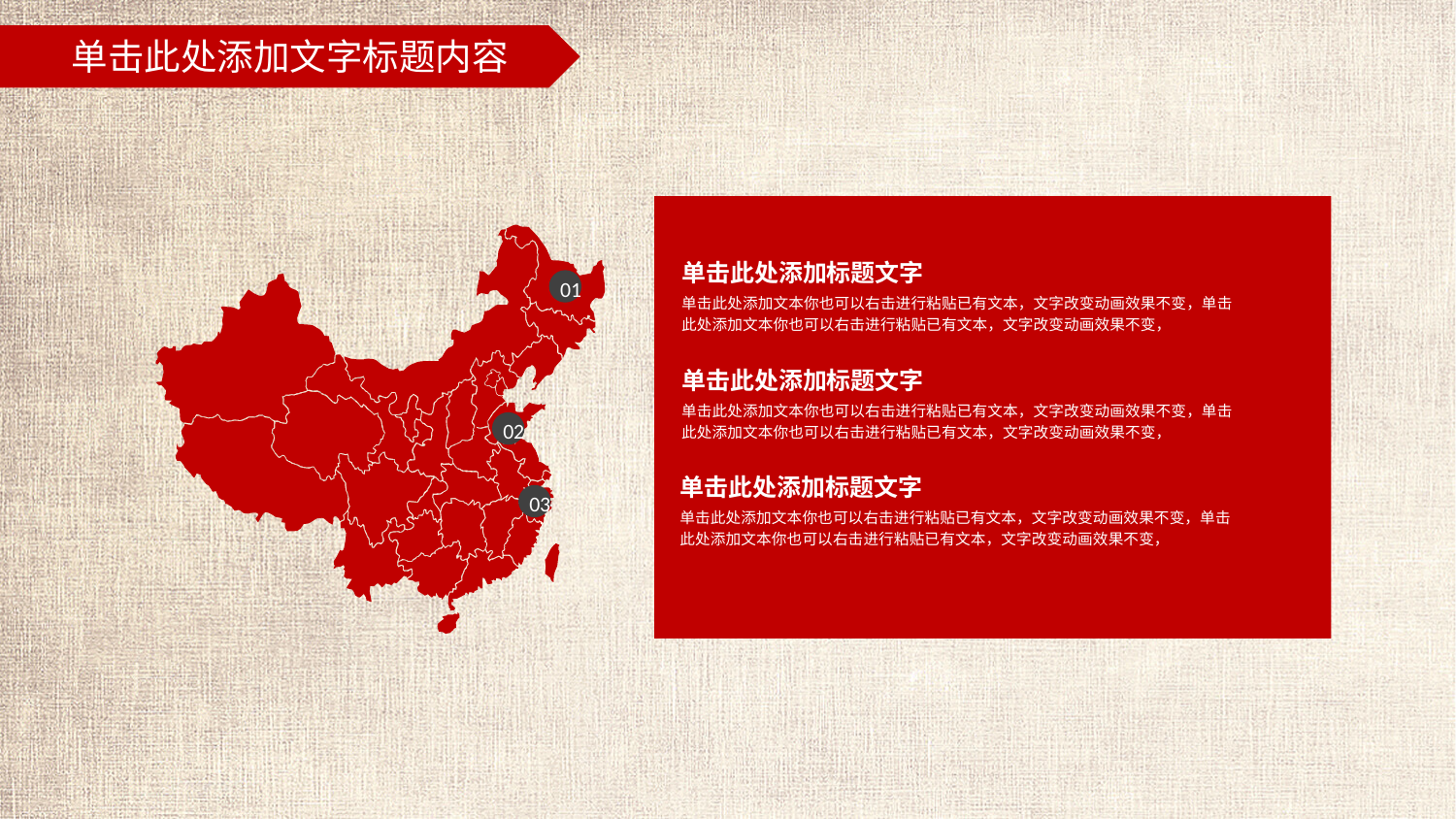

单击此处添加标题文字
01

单击此处添加文本你也可以右击进行粘贴已有文本，文字改变动画效果不变，单击此处添加文本你也可以右击进行粘贴已有文本，文字改变动画效果不变，

单击此处添加标题文字
单击此处添加文本你也可以右击进行粘贴已有文本，文字改变动画效果不变，单击此处添加文本你也可以右击进行粘贴已有文本，文字改变动画效果不变，

02

单击此处添加标题文字
03

单击此处添加文本你也可以右击进行粘贴已有文本，文字改变动画效果不变，单击此处添加文本你也可以右击进行粘贴已有文本，文字改变动画效果不变，